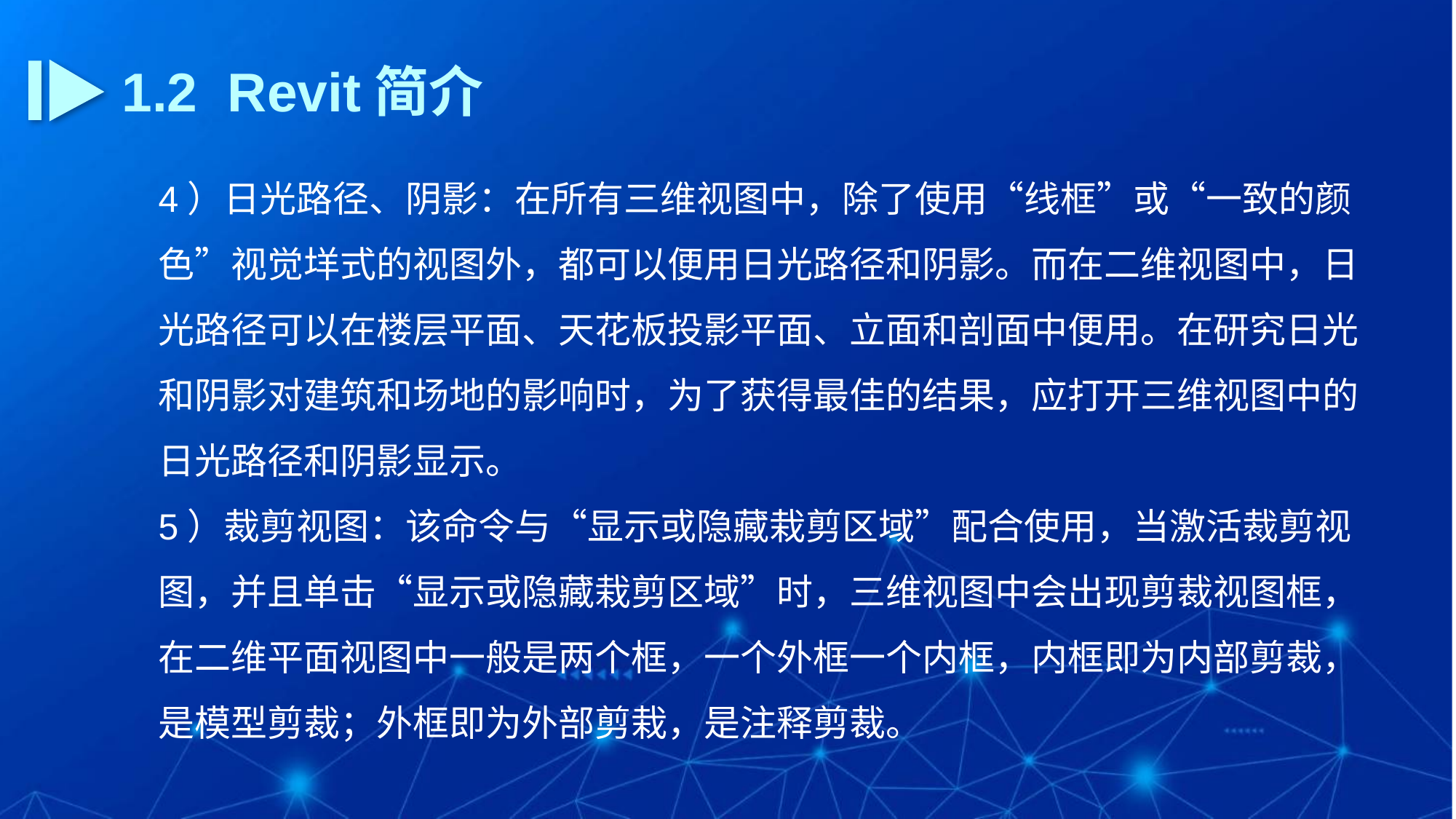

1.2  Revit简介

4）日光路径、阴影：在所有三维视图中，除了使用“线框”或“一致的颜色”视觉垟式的视图外，都可以便用日光路径和阴影。而在二维视图中，日光路径可以在楼层平面、天花板投影平面、立面和剖面中便用。在研究日光和阴影对建筑和场地的影响时，为了获得最佳的结果，应打开三维视图中的日光路径和阴影显示。
5）裁剪视图：该命令与“显示或隐藏栽剪区域”配合使用，当激活裁剪视图，并且单击“显示或隐藏栽剪区域”时，三维视图中会出现剪裁视图框，在二维平面视图中一般是两个框，一个外框一个内框，内框即为内部剪裁，是模型剪裁；外框即为外部剪栽，是注释剪裁。